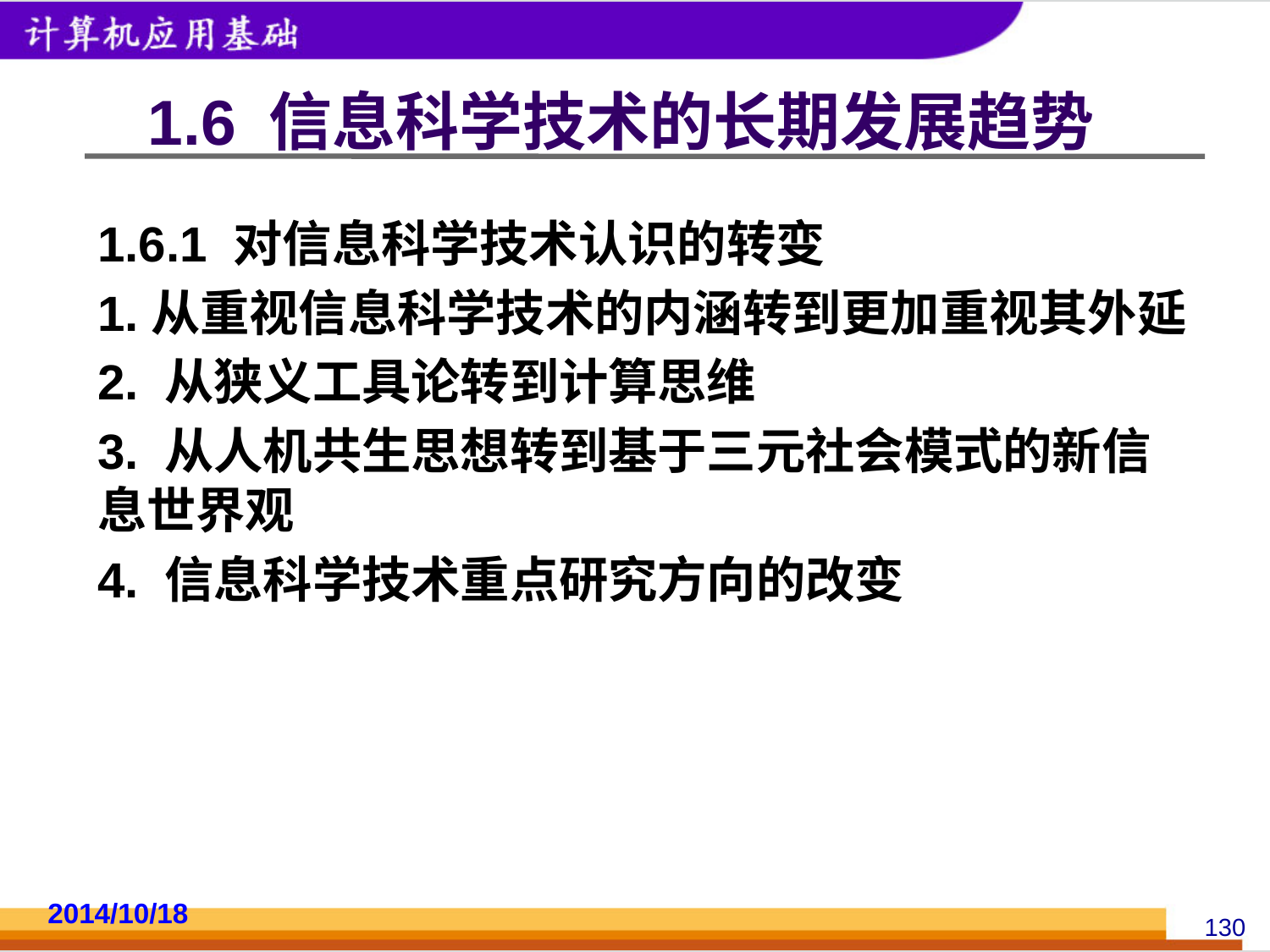

# 1.6 信息科学技术的长期发展趋势
1.6.1 对信息科学技术认识的转变
1.从重视信息科学技术的内涵转到更加重视其外延
2. 从狭义工具论转到计算思维
3. 从人机共生思想转到基于三元社会模式的新信息世界观
4. 信息科学技术重点研究方向的改变
2014/10/18